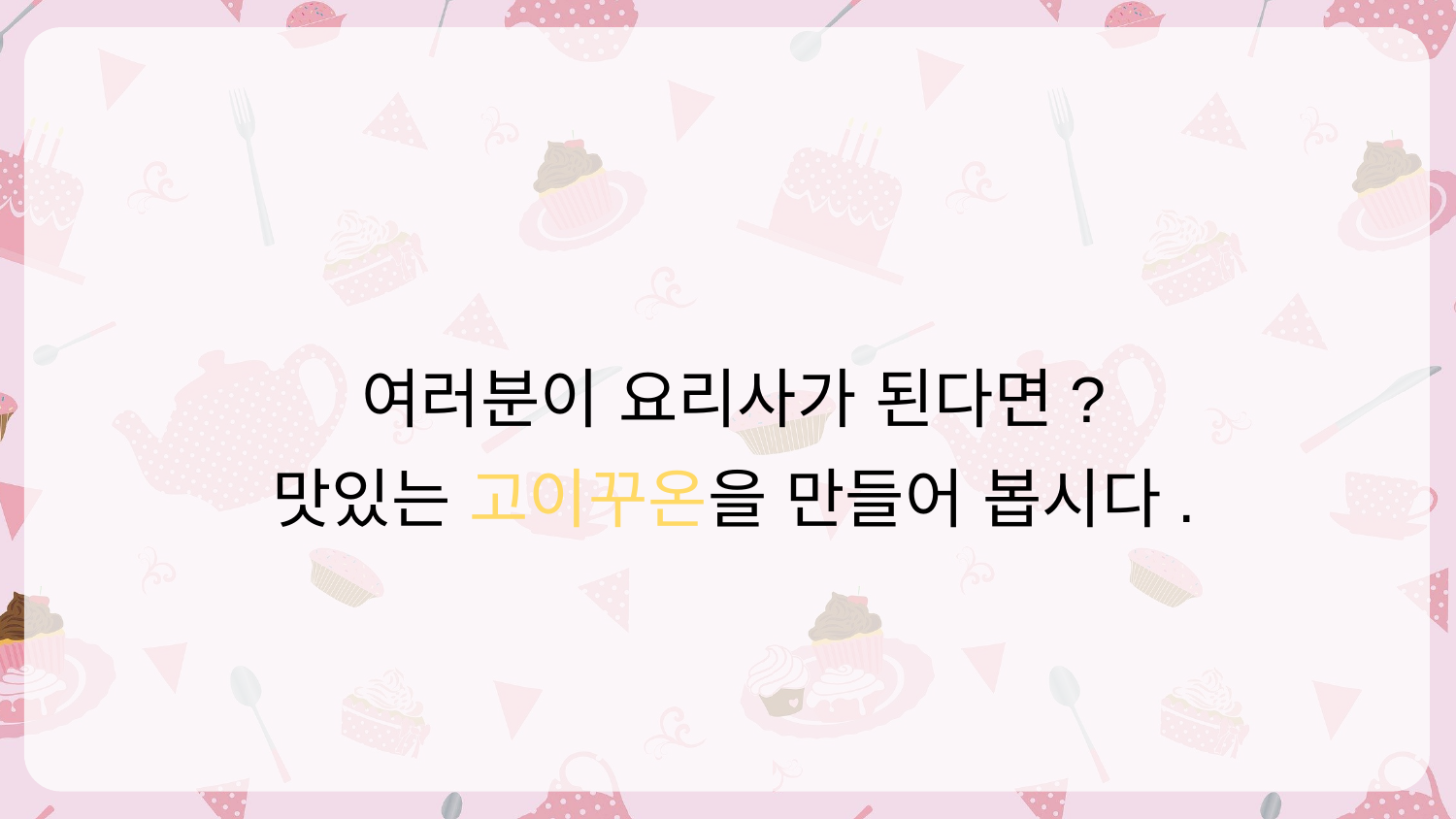

여러분이 요리사가 된다면?
맛있는 고이꾸온을 만들어 봅시다.